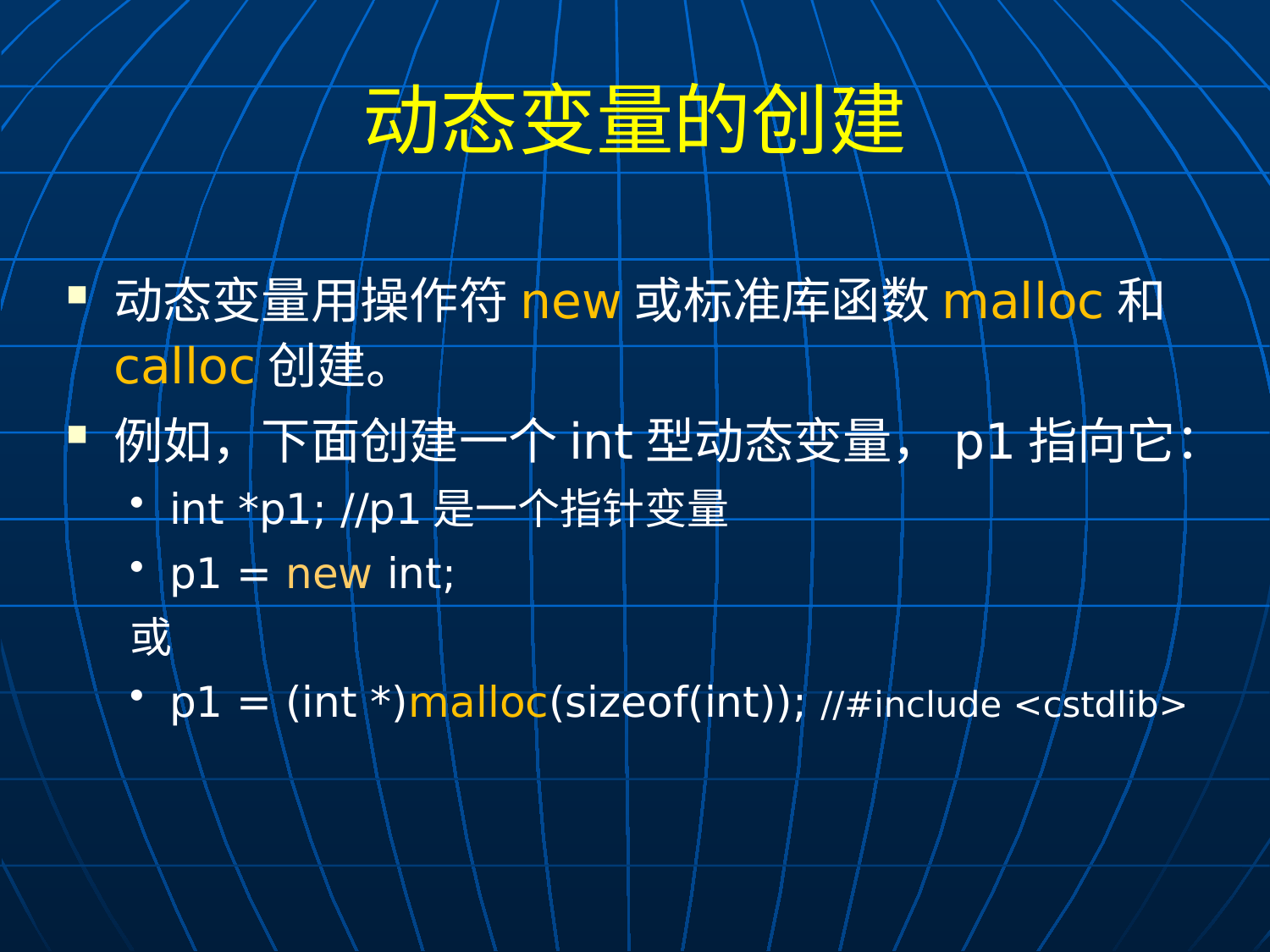

# 动态变量的创建
动态变量用操作符new或标准库函数malloc和calloc创建。
例如，下面创建一个int型动态变量，p1指向它：
int *p1; //p1是一个指针变量
p1 = new int;
或
p1 = (int *)malloc(sizeof(int)); //#include <cstdlib>